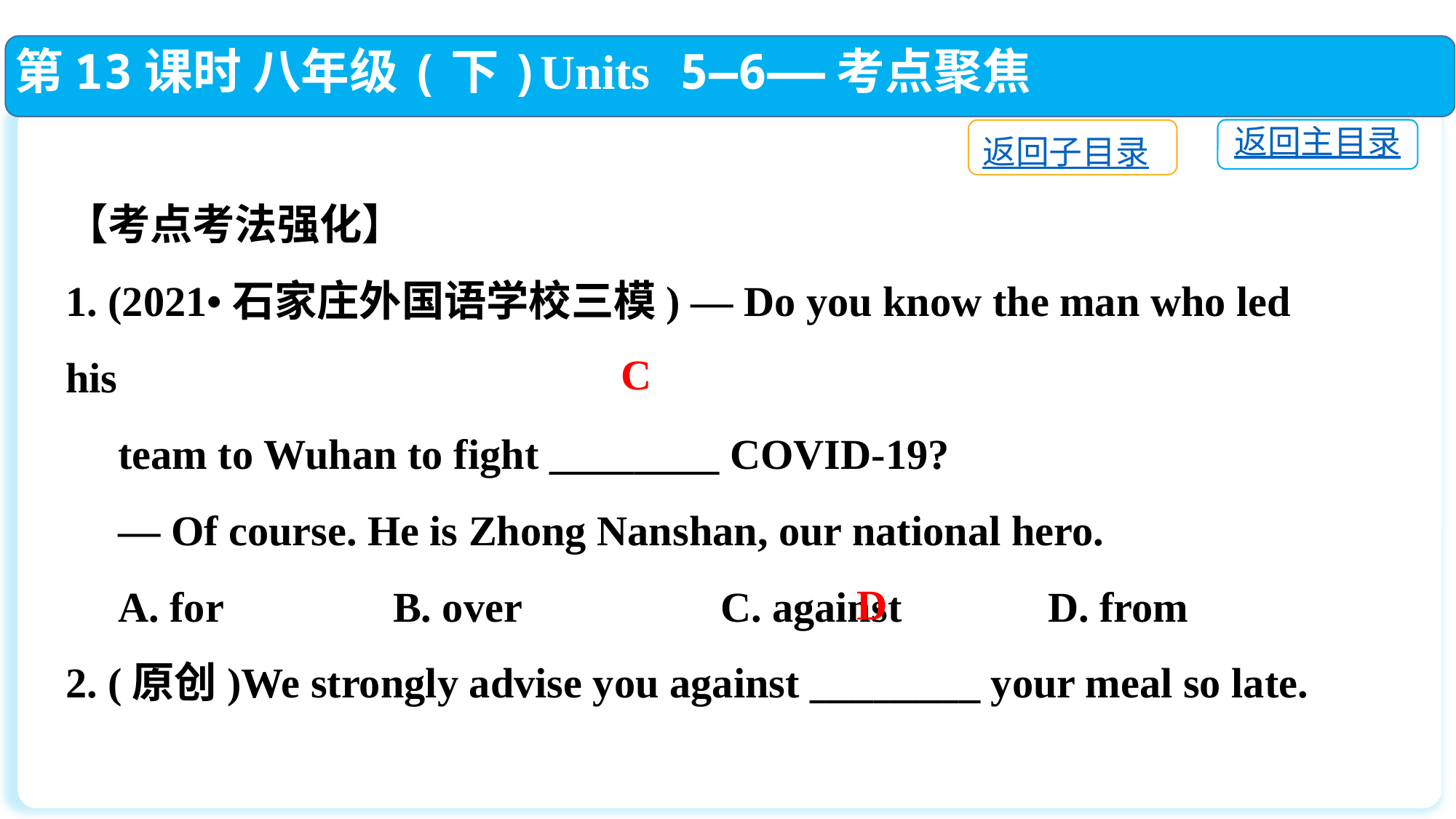

第13课时 八年级(下)Units 5—6——考点聚焦

返回主目录

返回子目录
【考点考法强化】
1. (2021•石家庄外国语学校三模) — Do you know the man who led his
     team to Wuhan to fight ________ COVID-19?
     — Of course. He is Zhong Nanshan, our national hero.
     A. for		B. over		C. against		D. from
2. (原创)We strongly advise you against ________ your meal so late.
     It’s not healthy.
    A. eat		B. to eat		C. ate 		D. eating
C
D